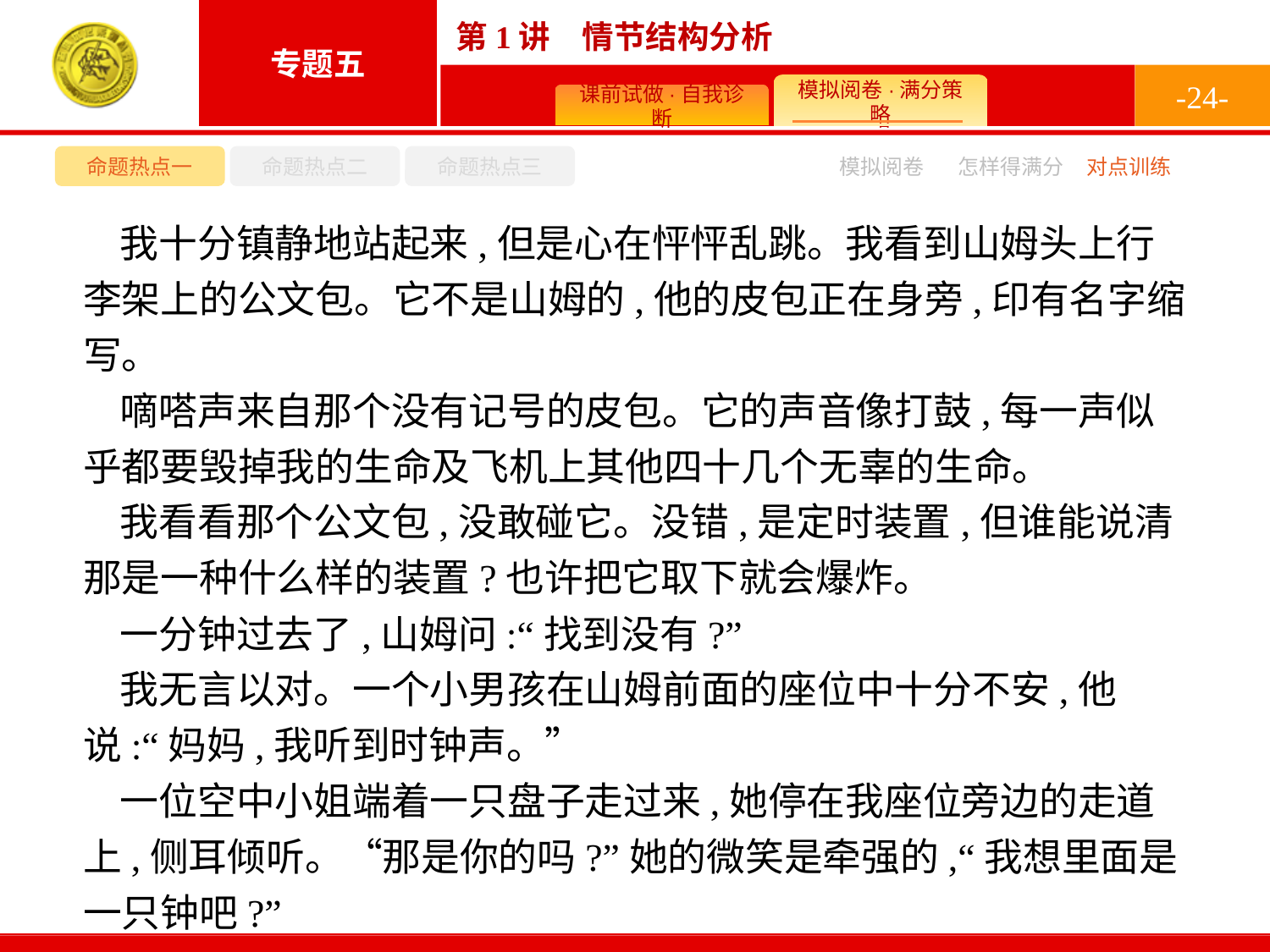

-24-
命题热点一
命题热点二
命题热点三
模拟阅卷
怎样得满分
对点训练
我十分镇静地站起来,但是心在怦怦乱跳。我看到山姆头上行李架上的公文包。它不是山姆的,他的皮包正在身旁,印有名字缩写。
嘀嗒声来自那个没有记号的皮包。它的声音像打鼓,每一声似乎都要毁掉我的生命及飞机上其他四十几个无辜的生命。
我看看那个公文包,没敢碰它。没错,是定时装置,但谁能说清那是一种什么样的装置?也许把它取下就会爆炸。
一分钟过去了,山姆问:“找到没有?”
我无言以对。一个小男孩在山姆前面的座位中十分不安,他说:“妈妈,我听到时钟声。”
一位空中小姐端着一只盘子走过来,她停在我座位旁边的走道上,侧耳倾听。“那是你的吗?”她的微笑是牵强的,“我想里面是一只钟吧?”